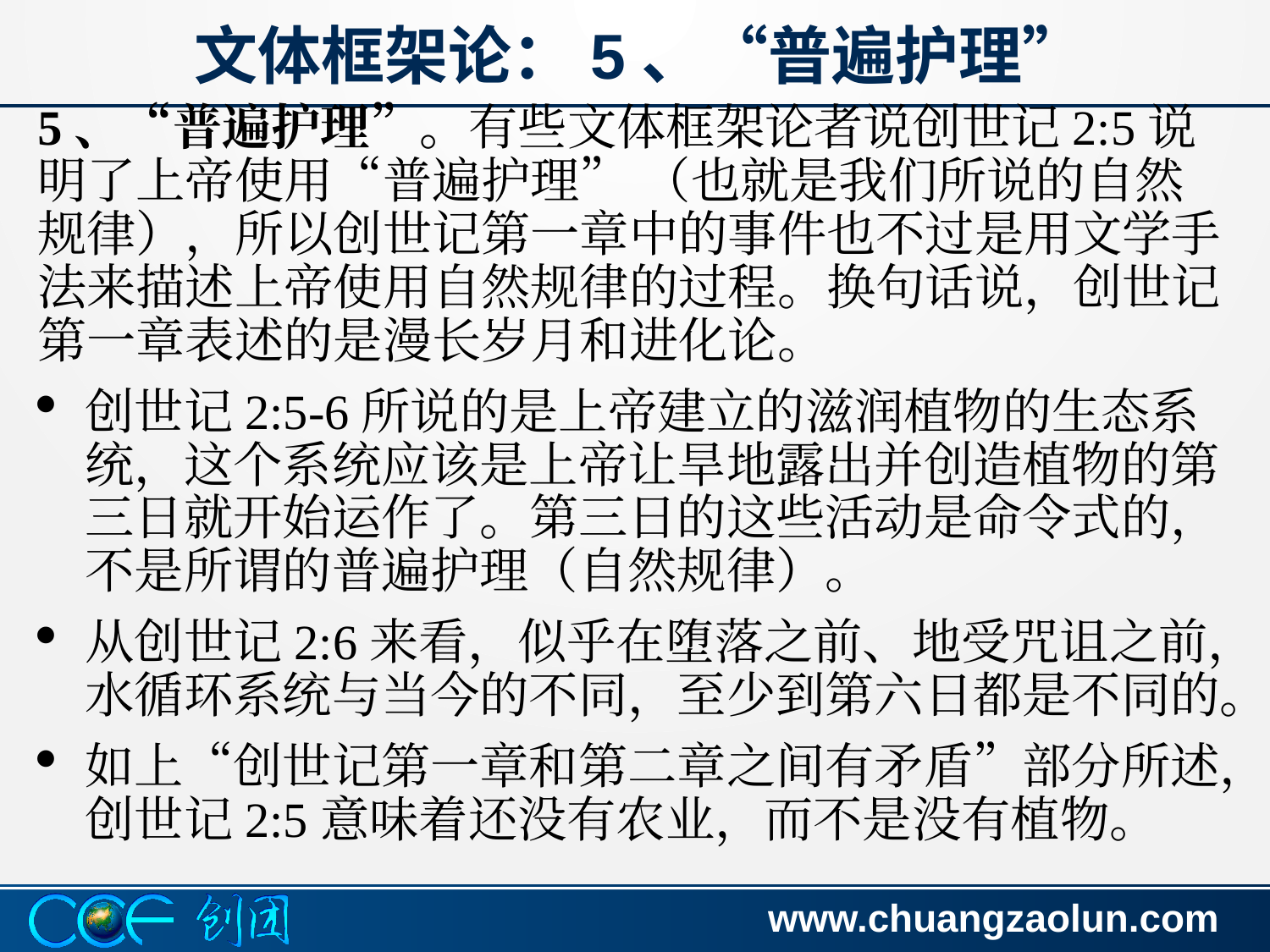

文体框架论：5、“普遍护理”
5、“普遍护理”。有些文体框架论者说创世记2:5说明了上帝使用“普遍护理” （也就是我们所说的自然规律），所以创世记第一章中的事件也不过是用文学手法来描述上帝使用自然规律的过程。换句话说，创世记第一章表述的是漫长岁月和进化论。
创世记2:5-6所说的是上帝建立的滋润植物的生态系统，这个系统应该是上帝让旱地露出并创造植物的第三日就开始运作了。第三日的这些活动是命令式的，不是所谓的普遍护理（自然规律）。
从创世记2:6来看，似乎在堕落之前、地受咒诅之前，水循环系统与当今的不同，至少到第六日都是不同的。
如上“创世记第一章和第二章之间有矛盾”部分所述，创世记2:5意味着还没有农业，而不是没有植物。